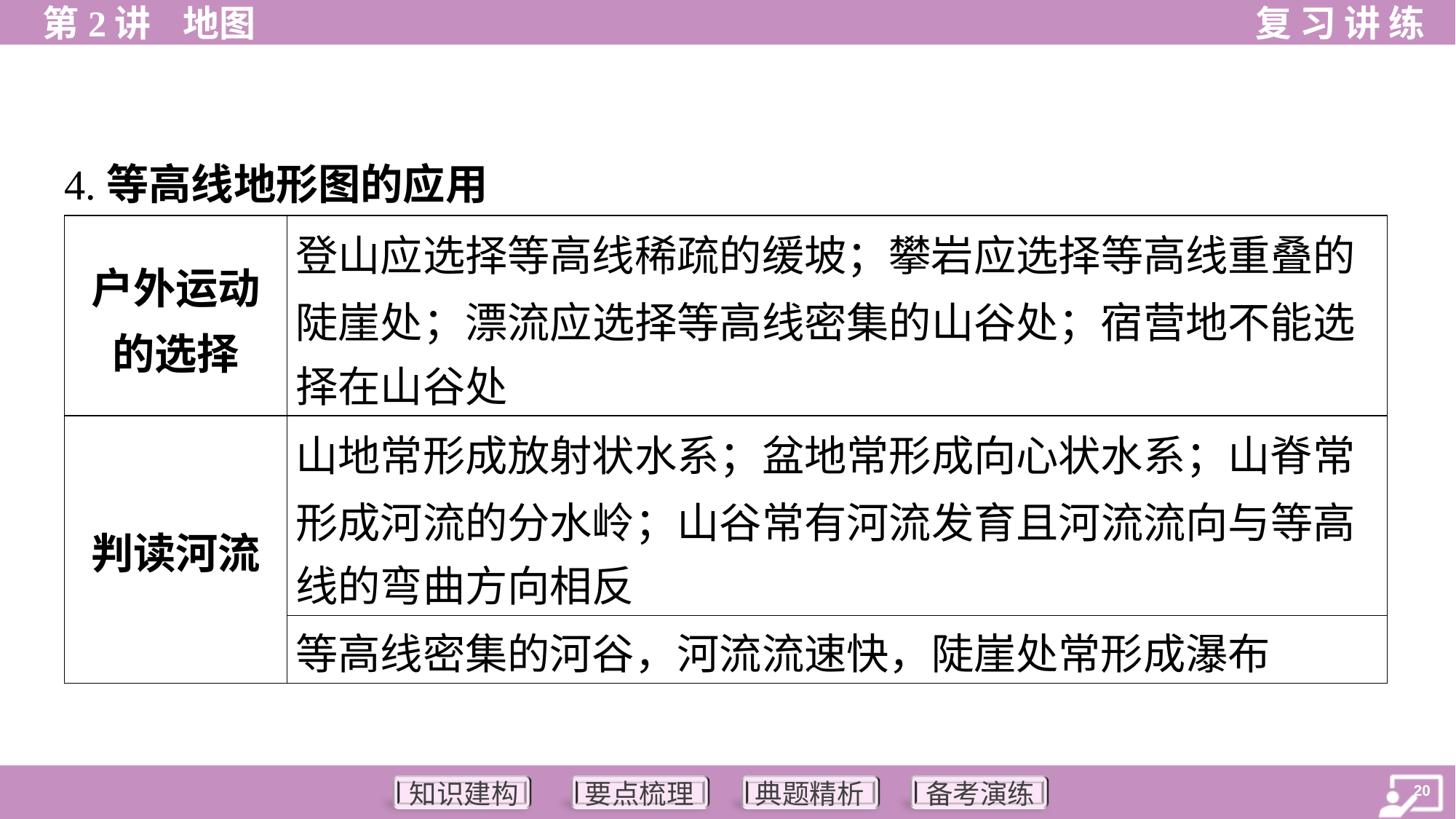

4.等高线地形图的应用
| 户外运动 的选择 | 登山应选择等高线稀疏的缓坡；攀岩应选择等高线重叠的 陡崖处；漂流应选择等高线密集的山谷处；宿营地不能选 择在山谷处 |
| --- | --- |
| 判读河流 | 山地常形成放射状水系；盆地常形成向心状水系；山脊常 形成河流的分水岭；山谷常有河流发育且河流流向与等高 线的弯曲方向相反 |
|  | 等高线密集的河谷，河流流速快，陡崖处常形成瀑布 |